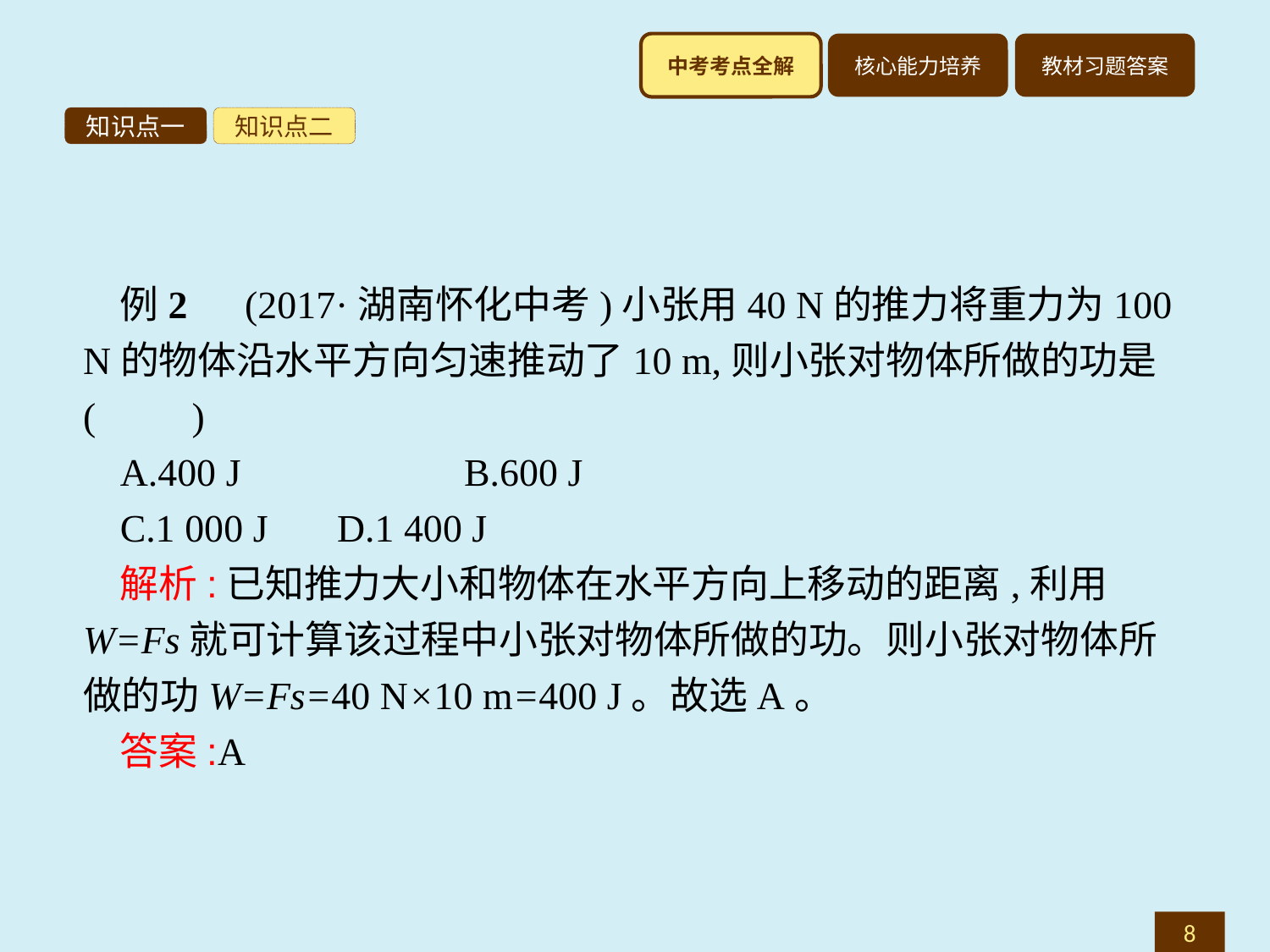

知识点一
知识点二
例2　(2017·湖南怀化中考)小张用40 N的推力将重力为100 N的物体沿水平方向匀速推动了10 m,则小张对物体所做的功是(　　)
A.400 J		B.600 J
C.1 000 J	D.1 400 J
解析:已知推力大小和物体在水平方向上移动的距离,利用W=Fs就可计算该过程中小张对物体所做的功。则小张对物体所做的功W=Fs=40 N×10 m=400 J。故选A。
答案:A